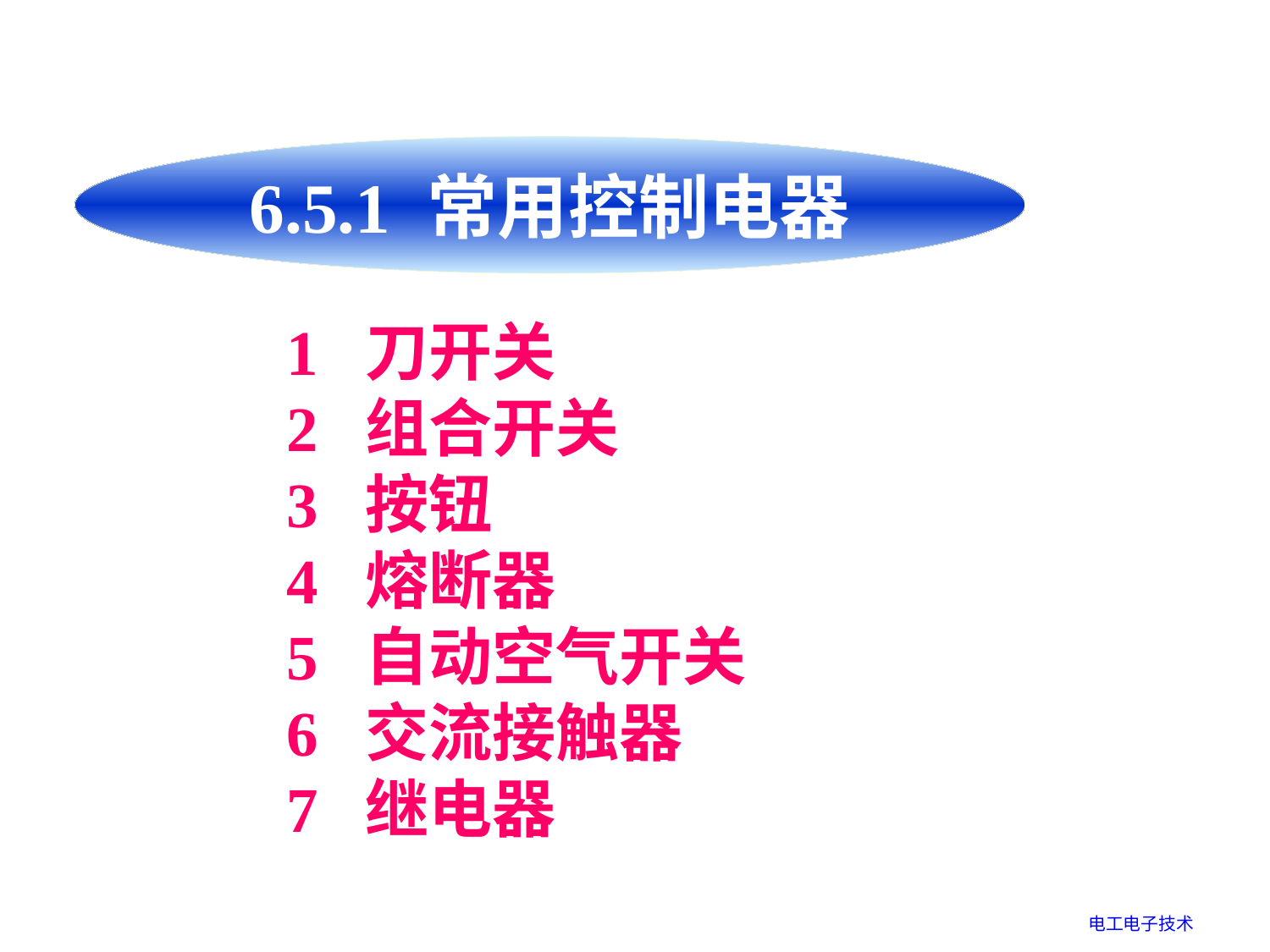

6.5.1 常用控制电器
1  刀开关
2  组合开关
3  按钮
4  熔断器
5  自动空气开关
6  交流接触器
7  继电器
电工电子技术